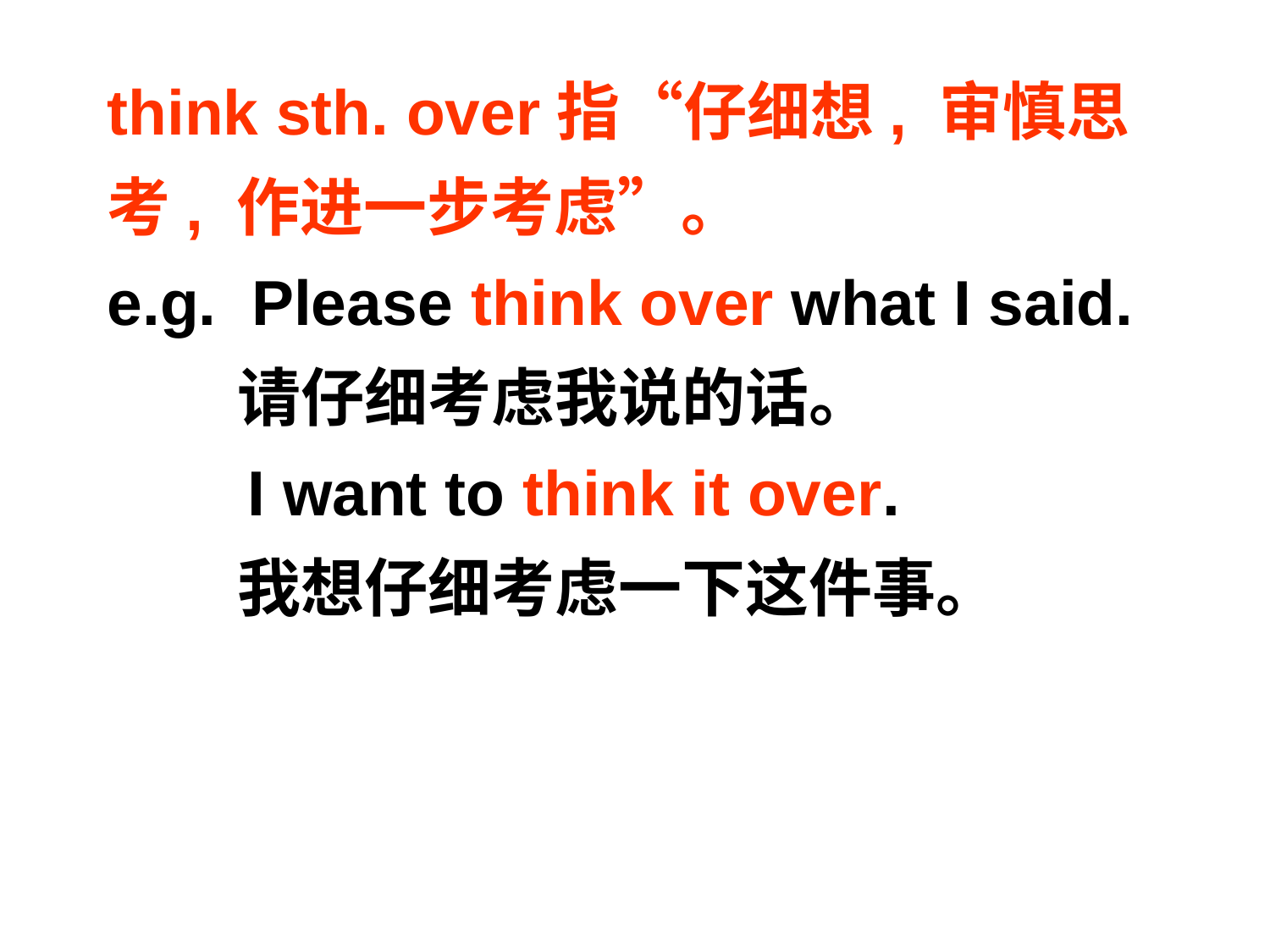

think sth. over指“仔细想, 审慎思考, 作进一步考虑”。
e.g.  Please think over what I said.
        请仔细考虑我说的话。
        I want to think it over.
        我想仔细考虑一下这件事。